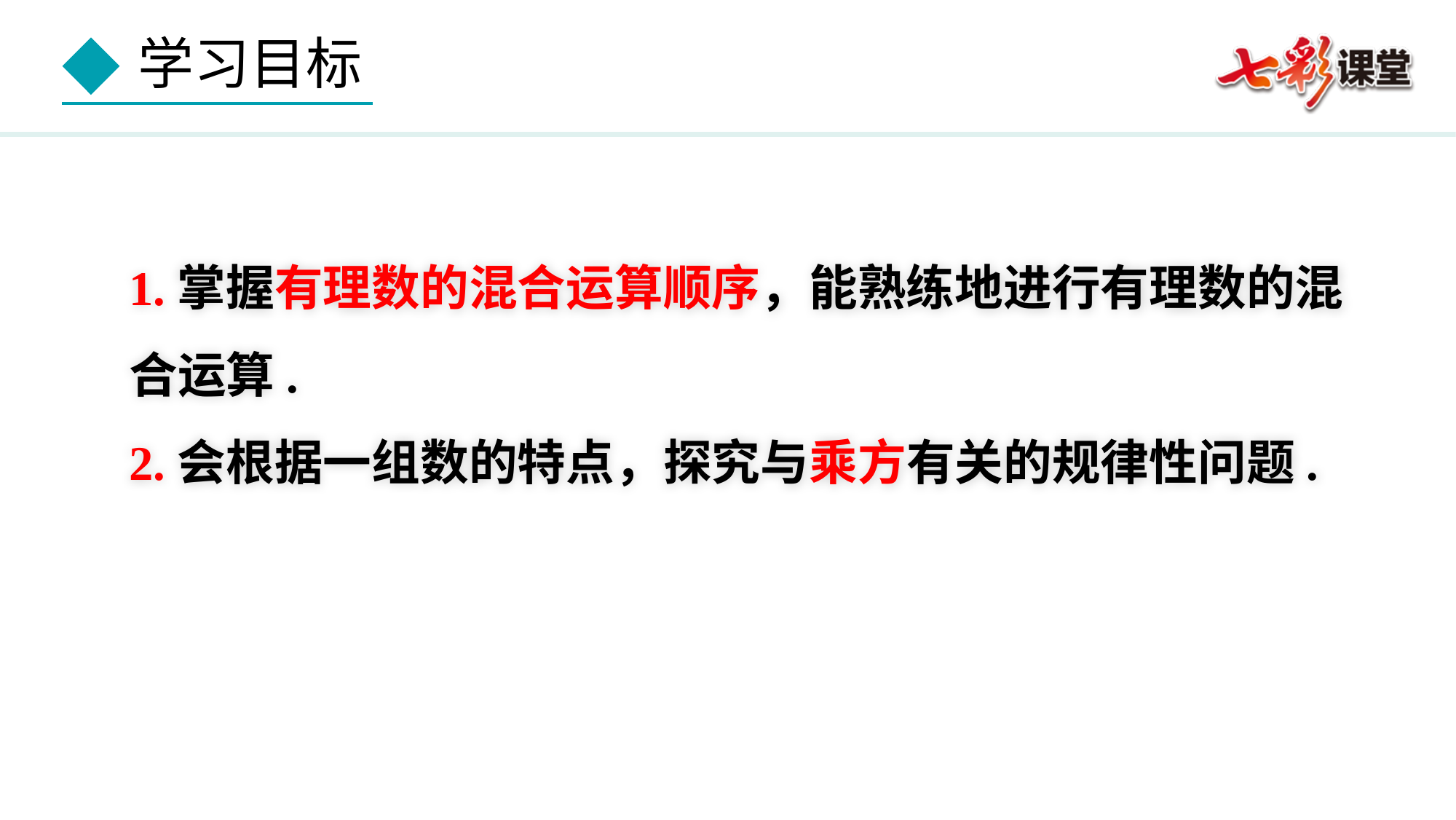

1.掌握有理数的混合运算顺序，能熟练地进行有理数的混合运算.
2.会根据一组数的特点，探究与乘方有关的规律性问题.